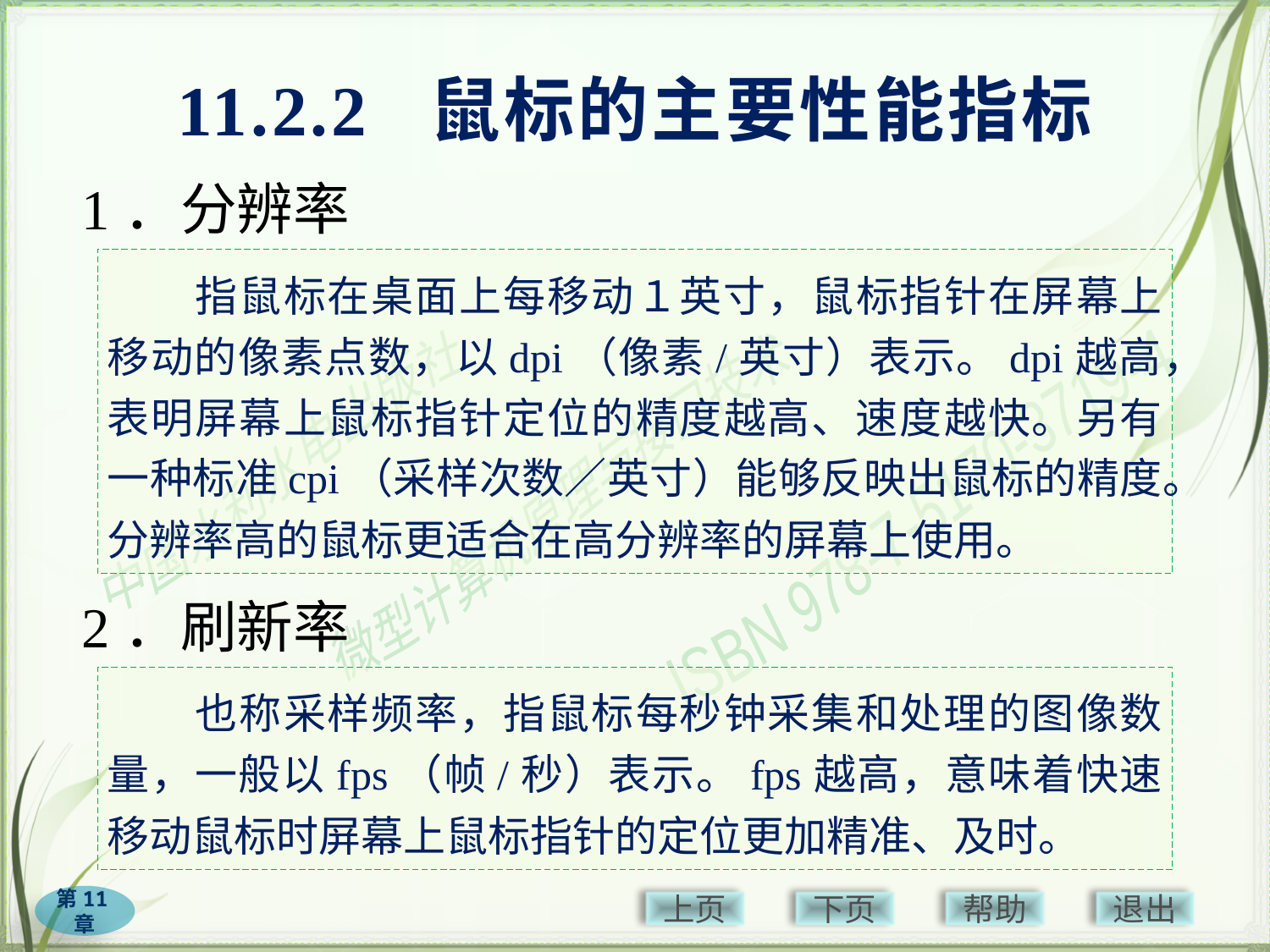

# 11.2.2  鼠标的主要性能指标
1．分辨率
　　指鼠标在桌面上每移动１英寸，鼠标指针在屏幕上移动的像素点数，以dpi（像素/英寸）表示。dpi越高，表明屏幕上鼠标指针定位的精度越高、速度越快。另有一种标准cpi（采样次数／英寸）能够反映出鼠标的精度。分辨率高的鼠标更适合在高分辨率的屏幕上使用。
2．刷新率
　　也称采样频率，指鼠标每秒钟采集和处理的图像数量，一般以fps（帧/秒）表示。fps越高，意味着快速移动鼠标时屏幕上鼠标指针的定位更加精准、及时。